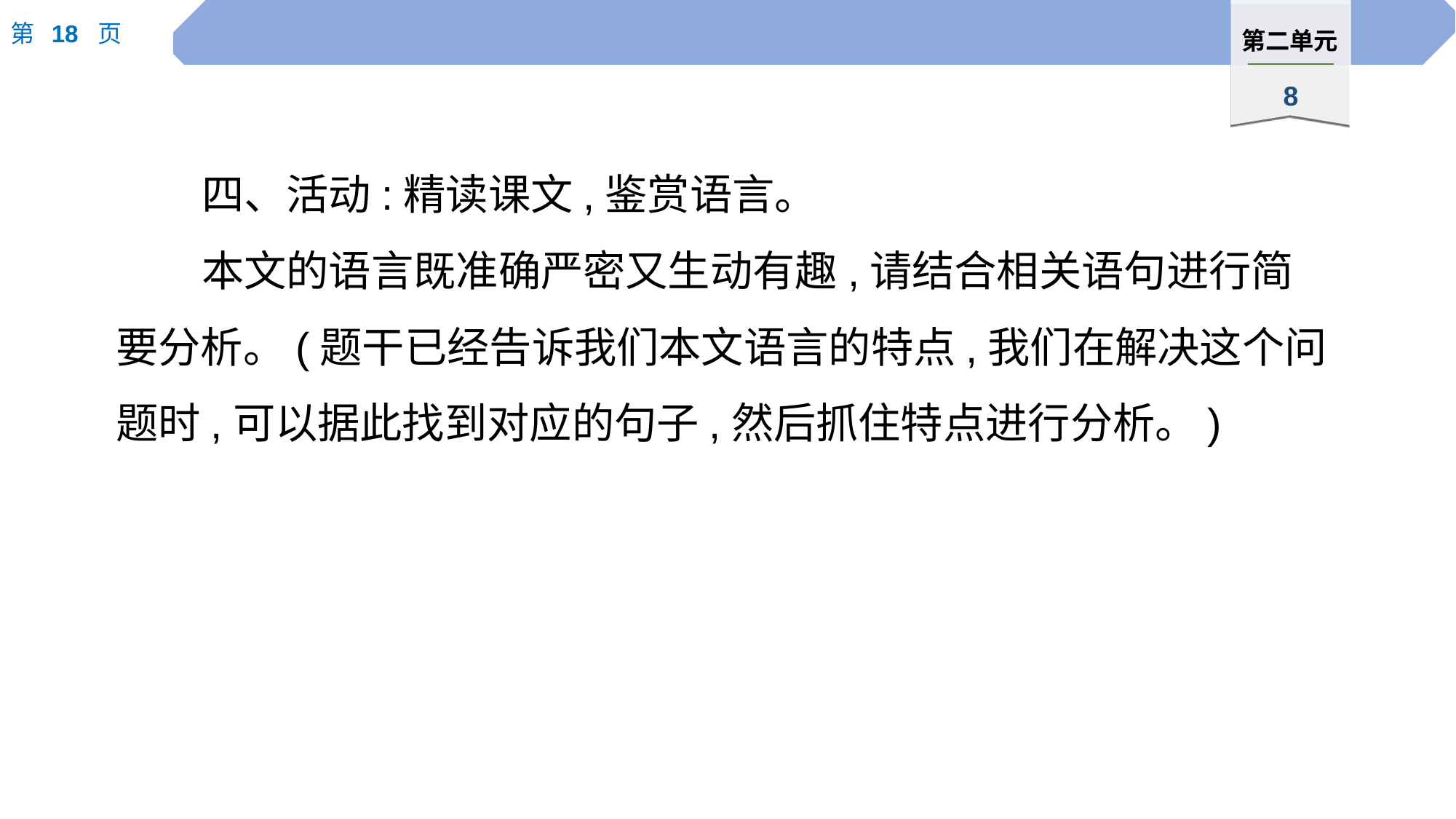

四、活动:精读课文,鉴赏语言。
本文的语言既准确严密又生动有趣,请结合相关语句进行简要分析。(题干已经告诉我们本文语言的特点,我们在解决这个问题时,可以据此找到对应的句子,然后抓住特点进行分析。)